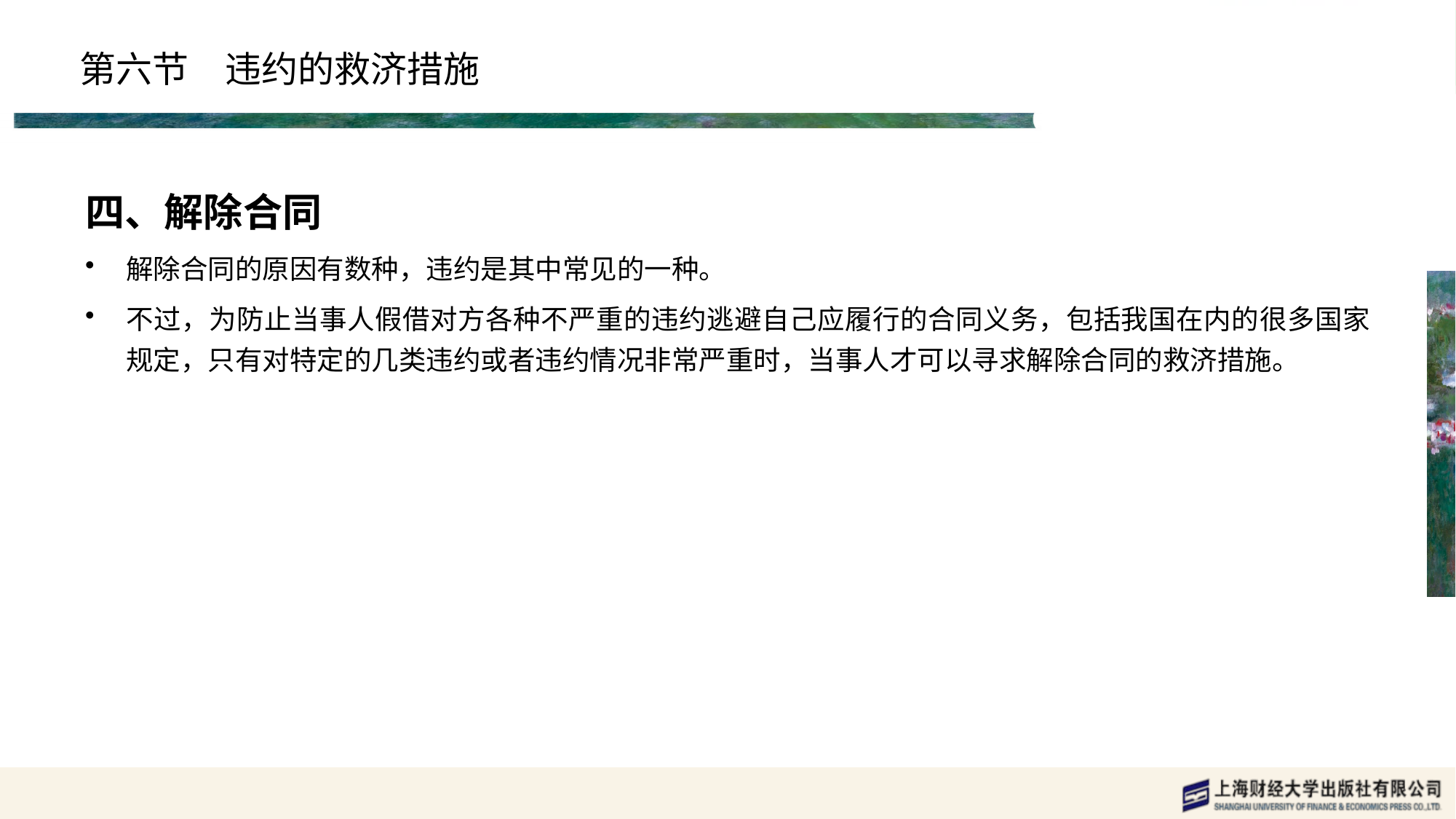

# 第六节　违约的救济措施
四、解除合同
解除合同的原因有数种，违约是其中常见的一种。
不过，为防止当事人假借对方各种不严重的违约逃避自己应履行的合同义务，包括我国在内的很多国家规定，只有对特定的几类违约或者违约情况非常严重时，当事人才可以寻求解除合同的救济措施。